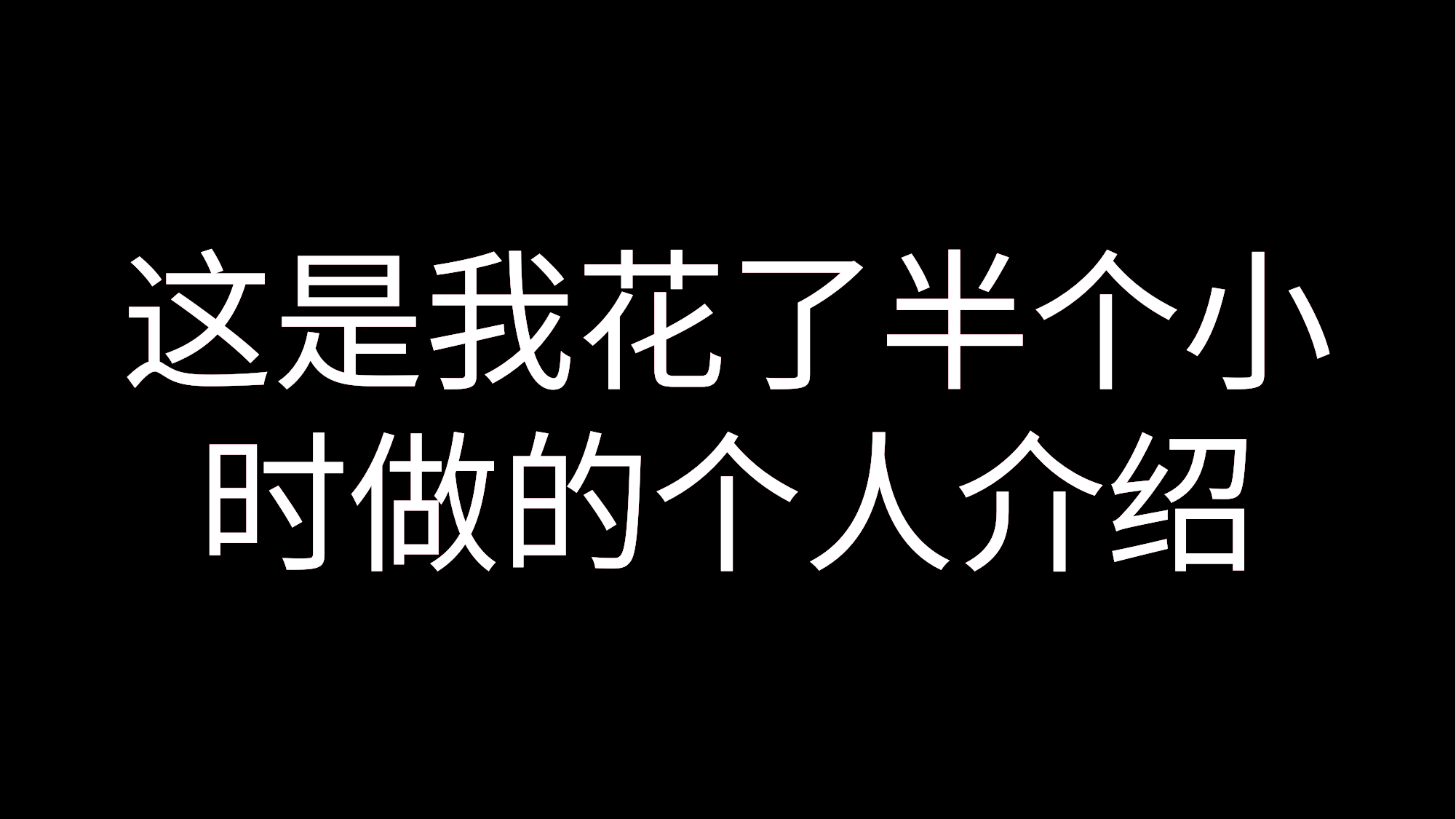

这是我花了半个小时做的个人介绍
这是我花了半个小时做的个人介绍
这是我花了半个小时做的个人介绍
这是我花了半个小时做的个人介绍